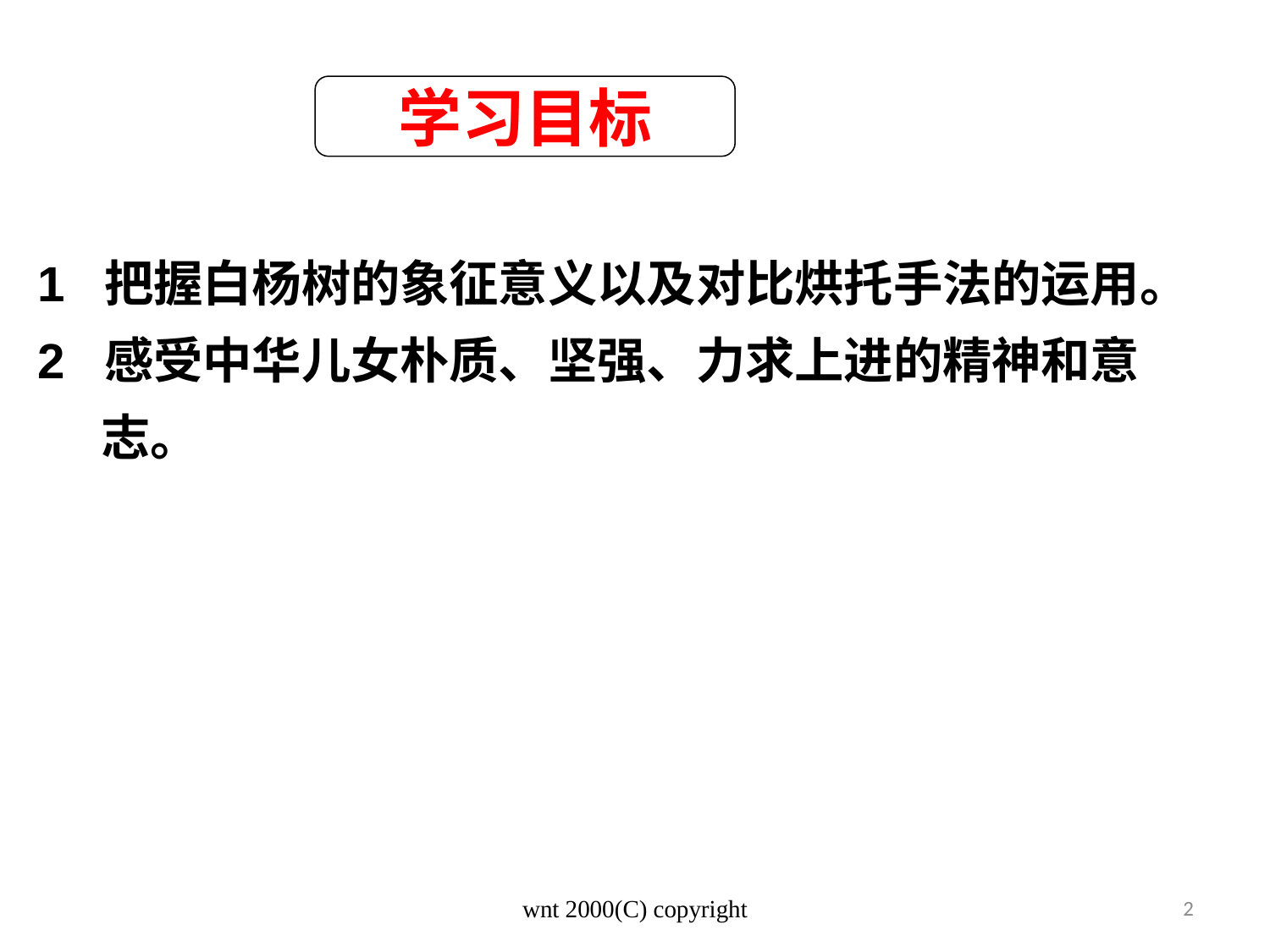

学习目标
1  把握白杨树的象征意义以及对比烘托手法的运用。
2  感受中华儿女朴质、坚强、力求上进的精神和意志。
wnt 2000(C) copyright
2